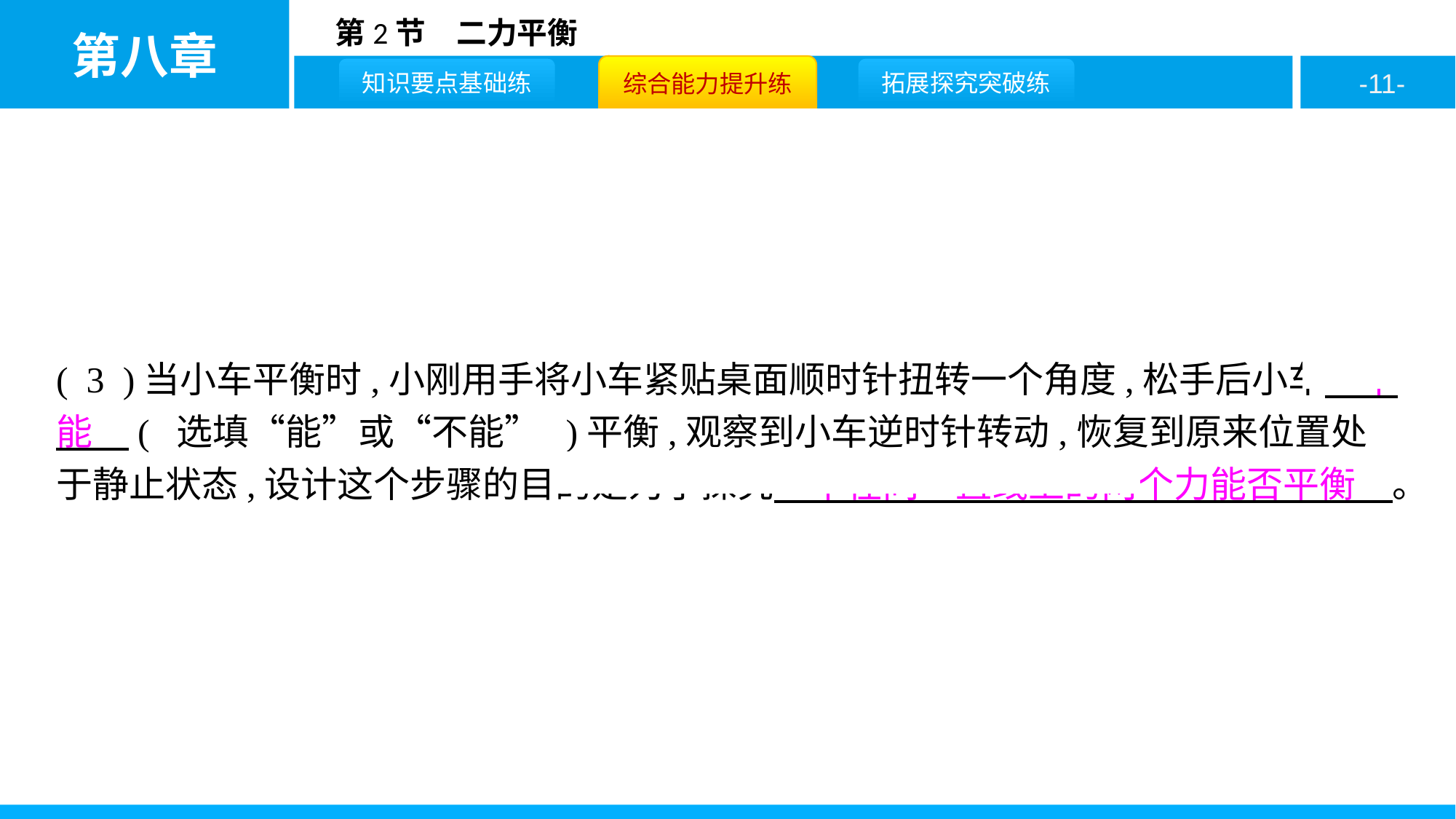

(  3  )当小车平衡时,小刚用手将小车紧贴桌面顺时针扭转一个角度,松手后小车　不能　(  选填“能”或“不能”  )平衡,观察到小车逆时针转动,恢复到原来位置处于静止状态,设计这个步骤的目的是为了探究　不在同一直线上的两个力能否平衡　。